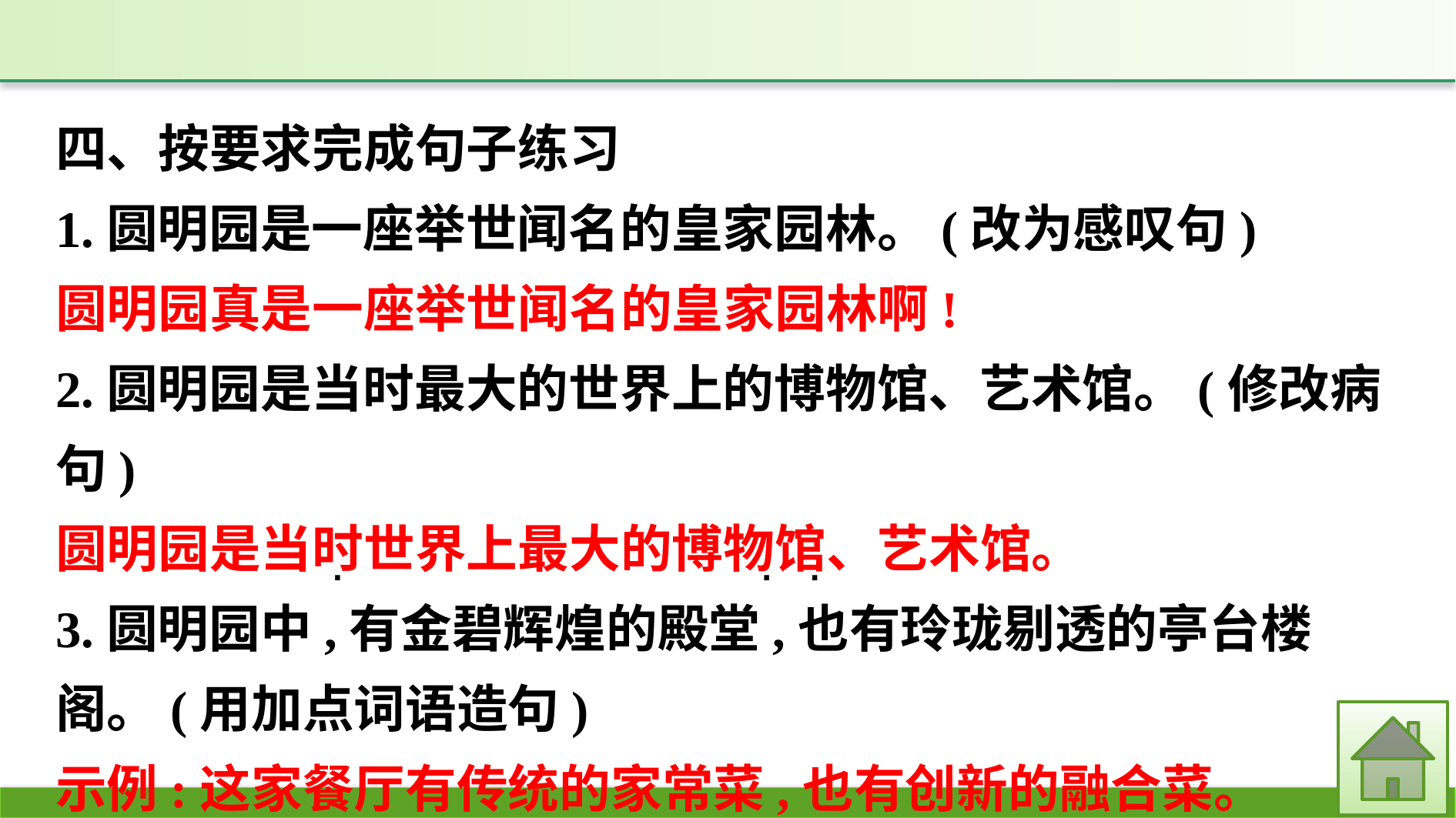

四、按要求完成句子练习
1.圆明园是一座举世闻名的皇家园林。(改为感叹句)
圆明园真是一座举世闻名的皇家园林啊!
2.圆明园是当时最大的世界上的博物馆、艺术馆。(修改病句)
圆明园是当时世界上最大的博物馆、艺术馆。
3.圆明园中,有金碧辉煌的殿堂,也有玲珑剔透的亭台楼阁。(用加点词语造句)
示例:这家餐厅有传统的家常菜,也有创新的融合菜。
·
·
·